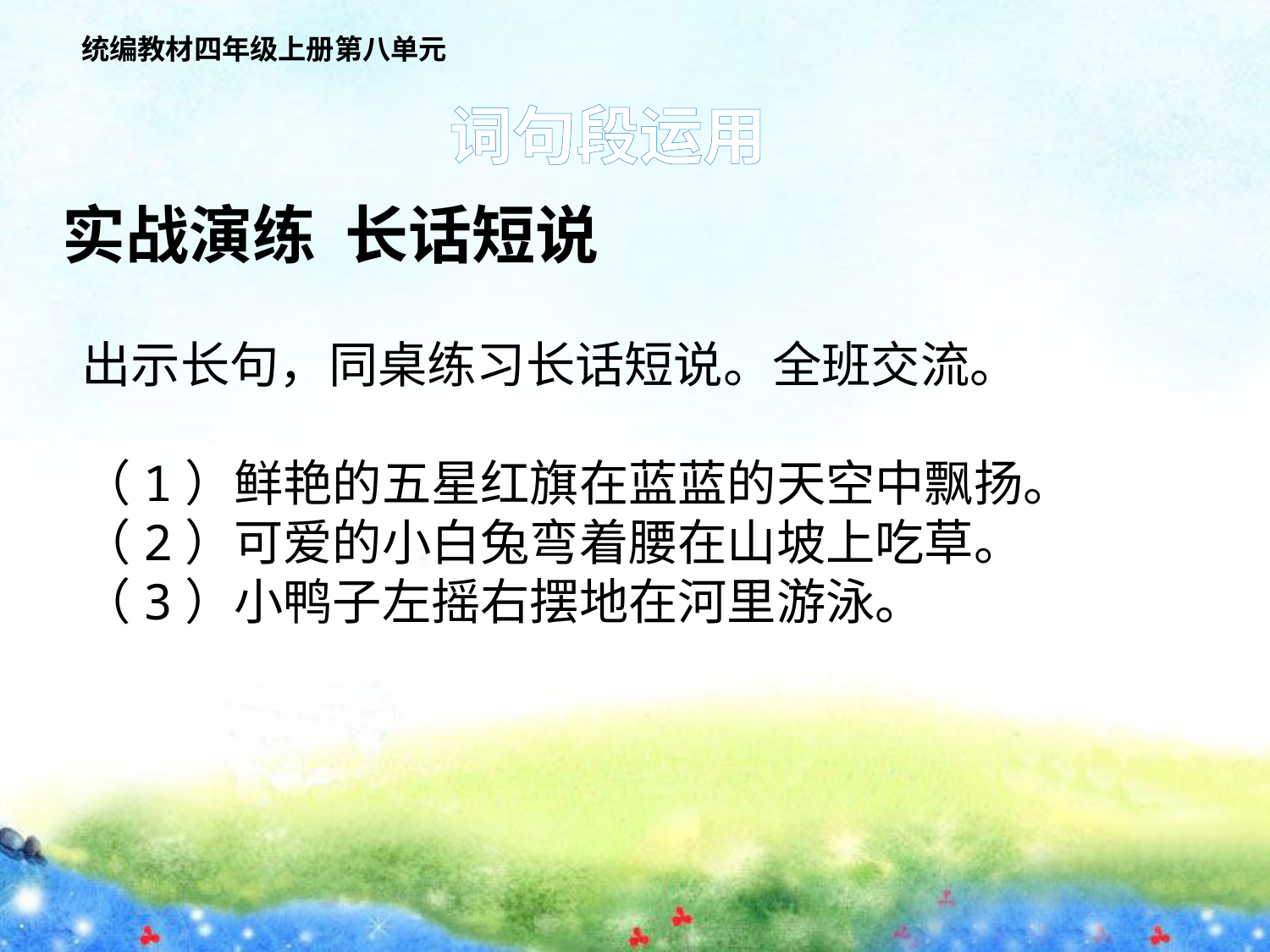

统编教材四年级上册第八单元
词句段运用
实战演练  长话短说
出示长句，同桌练习长话短说。全班交流。

（1）鲜艳的五星红旗在蓝蓝的天空中飘扬。
（2）可爱的小白兔弯着腰在山坡上吃草。
（3）小鸭子左摇右摆地在河里游泳。